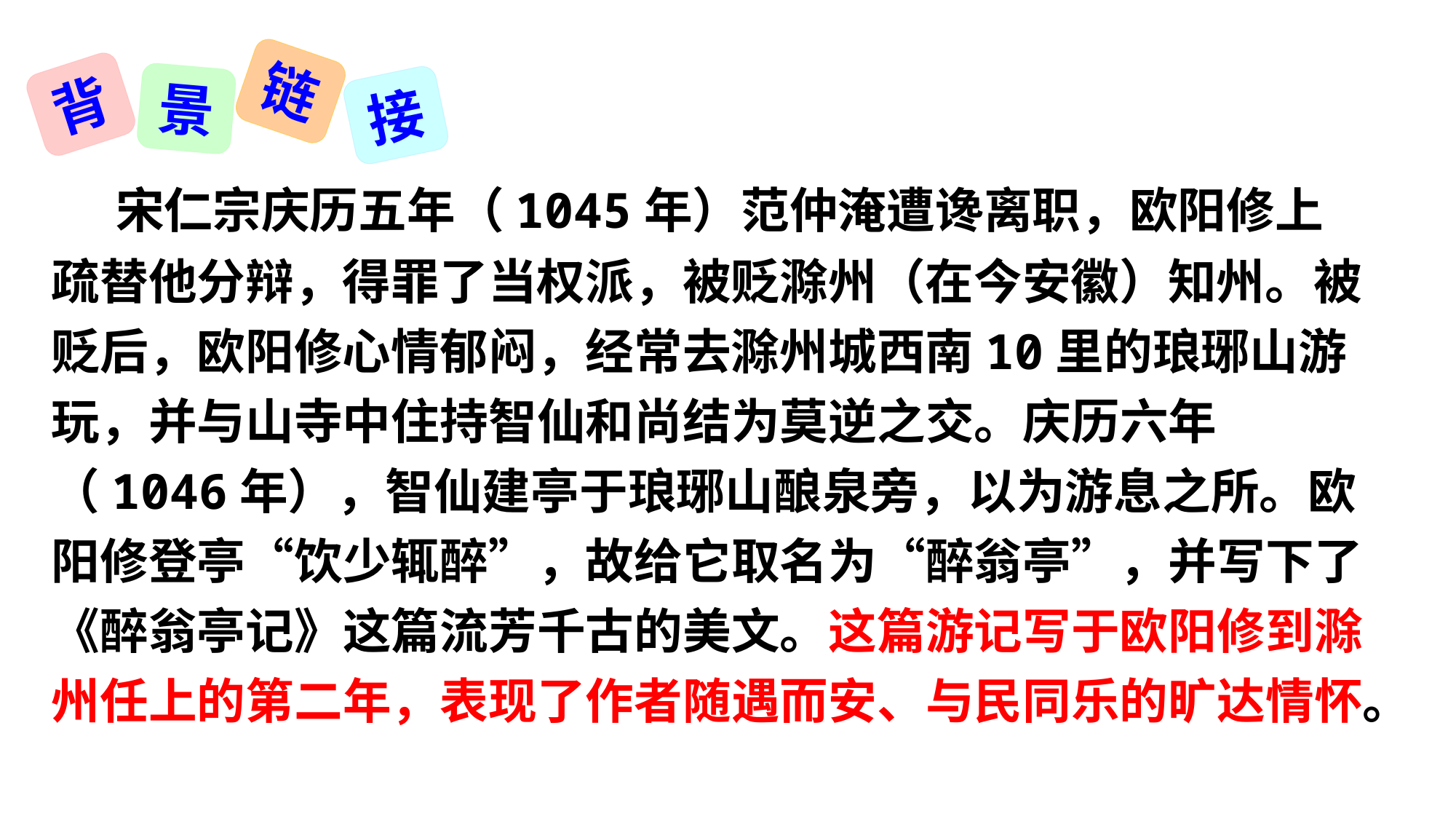

链
背
景
接
    宋仁宗庆历五年（1045年）范仲淹遭谗离职，欧阳修上疏替他分辩，得罪了当权派，被贬滁州（在今安徽）知州。被贬后，欧阳修心情郁闷，经常去滁州城西南10里的琅琊山游玩，并与山寺中住持智仙和尚结为莫逆之交。庆历六年（1046年），智仙建亭于琅琊山酿泉旁，以为游息之所。欧阳修登亭“饮少辄醉”，故给它取名为“醉翁亭”，并写下了《醉翁亭记》这篇流芳千古的美文。这篇游记写于欧阳修到滁州任上的第二年，表现了作者随遇而安、与民同乐的旷达情怀。